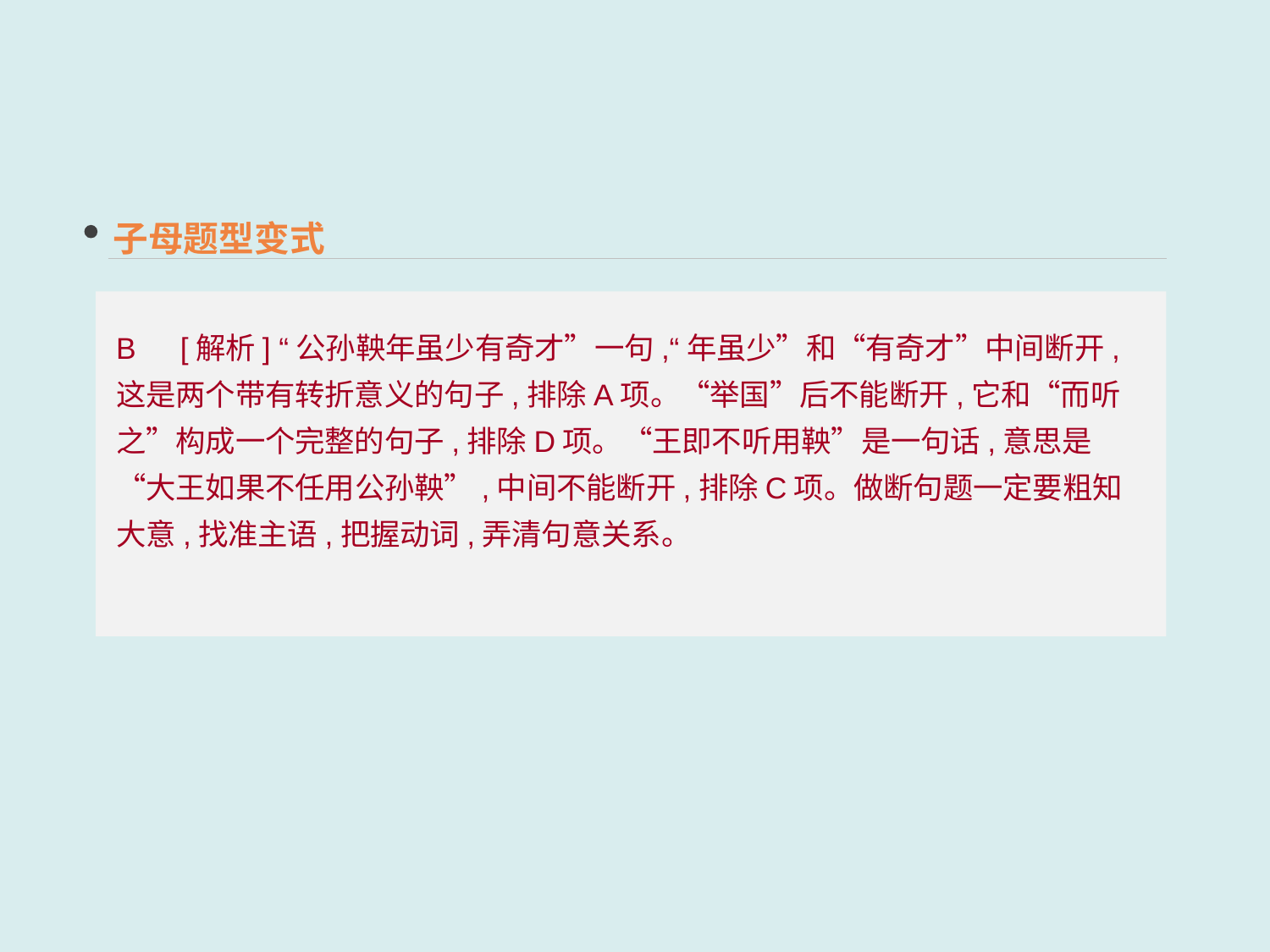

子母题型变式

B　[解析] “公孙鞅年虽少有奇才”一句,“年虽少”和“有奇才”中间断开,这是两个带有转折意义的句子,排除A项。“举国”后不能断开,它和“而听之”构成一个完整的句子,排除D项。“王即不听用鞅”是一句话,意思是“大王如果不任用公孙鞅”,中间不能断开,排除C项。做断句题一定要粗知大意,找准主语,把握动词,弄清句意关系。